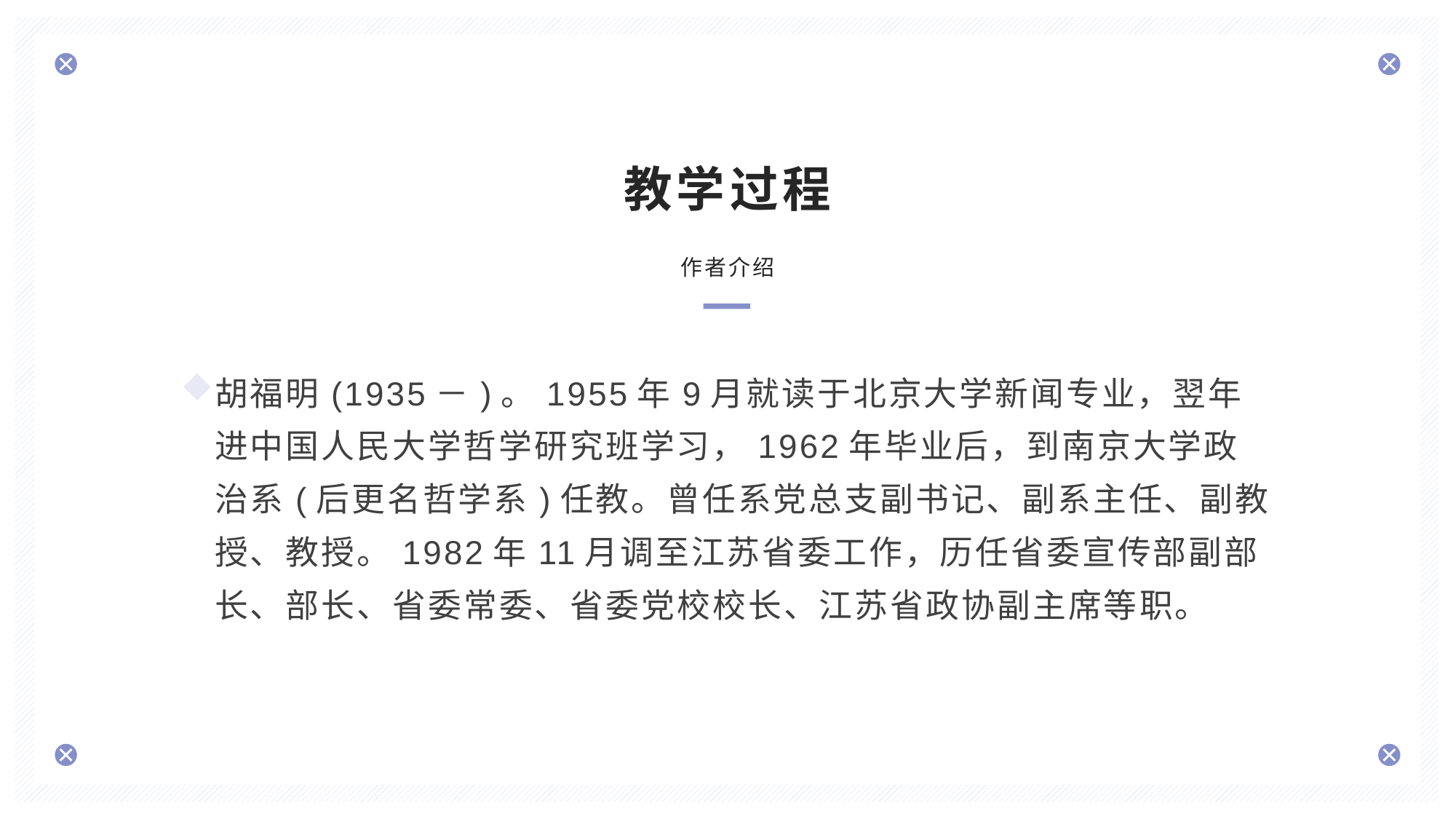

教学过程
作者介绍

胡福明(1935－)。1955年9月就读于北京大学新闻专业，翌年进中国人民大学哲学研究班学习，1962年毕业后，到南京大学政治系(后更名哲学系)任教。曾任系党总支副书记、副系主任、副教授、教授。1982年11月调至江苏省委工作，历任省委宣传部副部长、部长、省委常委、省委党校校长、江苏省政协副主席等职。